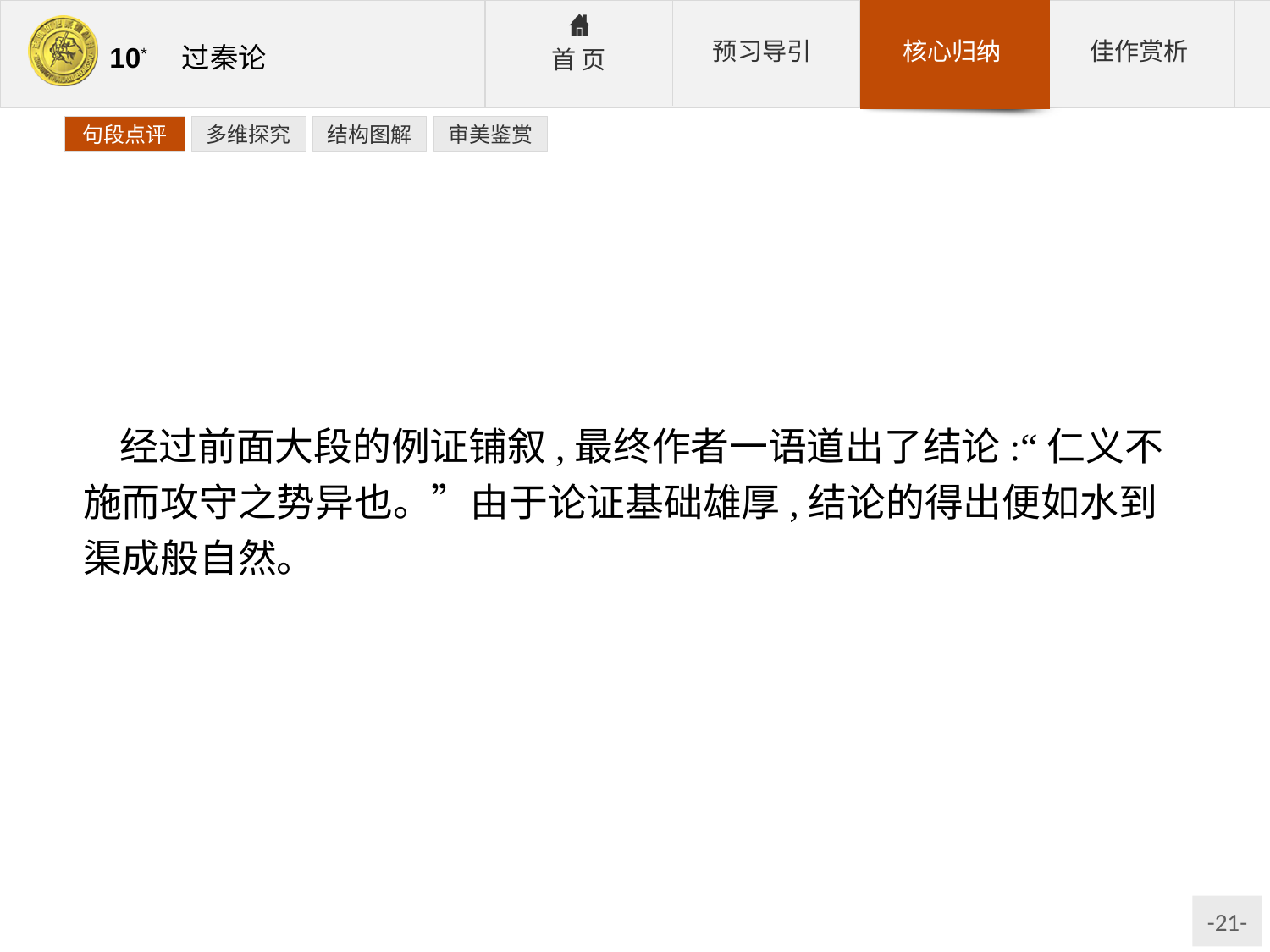

句段点评
多维探究
结构图解
审美鉴赏
经过前面大段的例证铺叙,最终作者一语道出了结论:“仁义不施而攻守之势异也。”由于论证基础雄厚,结论的得出便如水到渠成般自然。